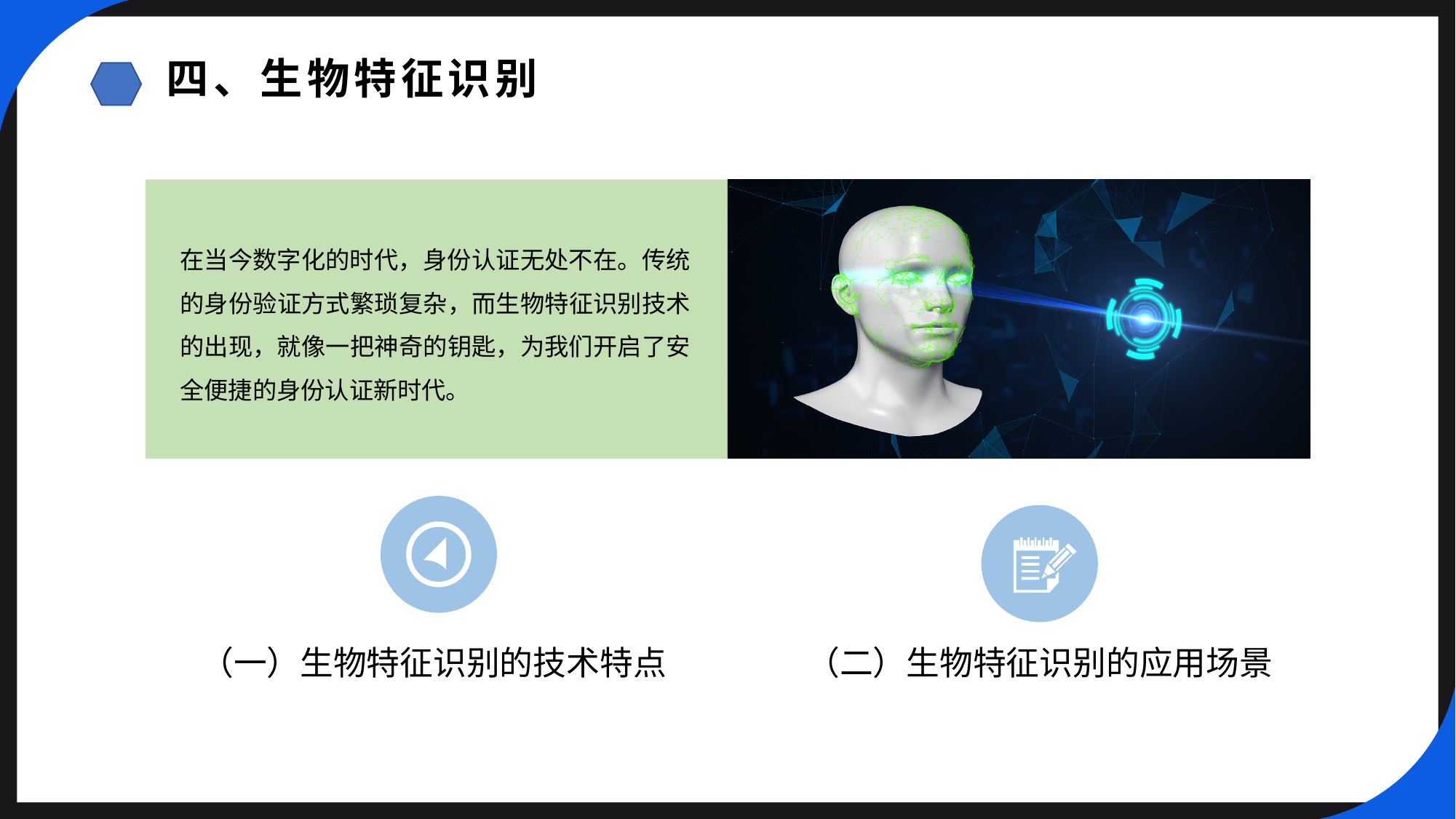

四、生物特征识别

在当今数字化的时代，身份认证无处不在。传统的身份验证方式繁琐复杂，而生物特征识别技术的出现，就像一把神奇的钥匙，为我们开启了安全便捷的身份认证新时代。

（一）生物特征识别的技术特点

（二）生物特征识别的应用场景